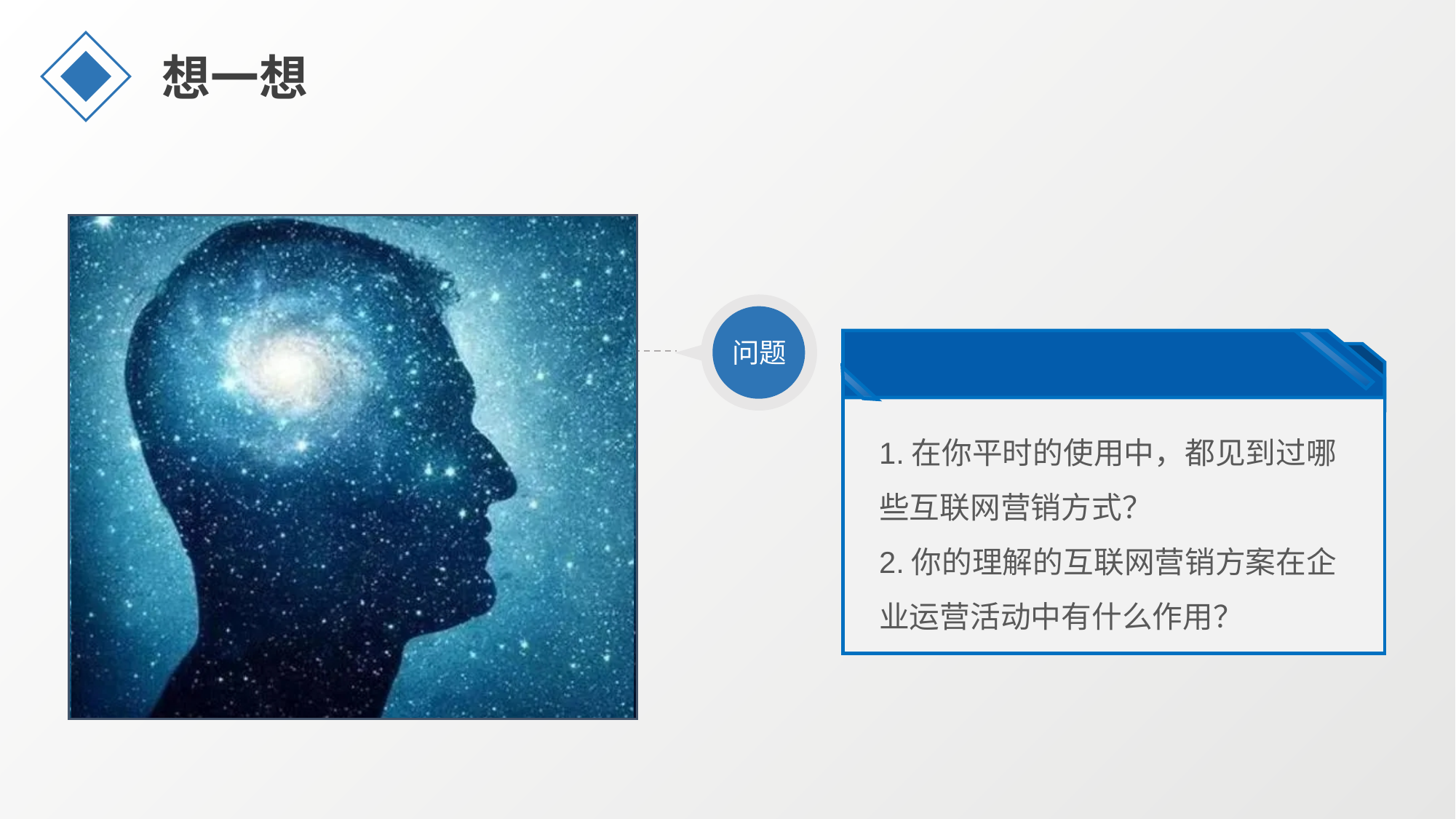

想一想

问题
1.在你平时的使用中，都见到过哪些互联网营销方式？
2.你的理解的互联网营销方案在企业运营活动中有什么作用？